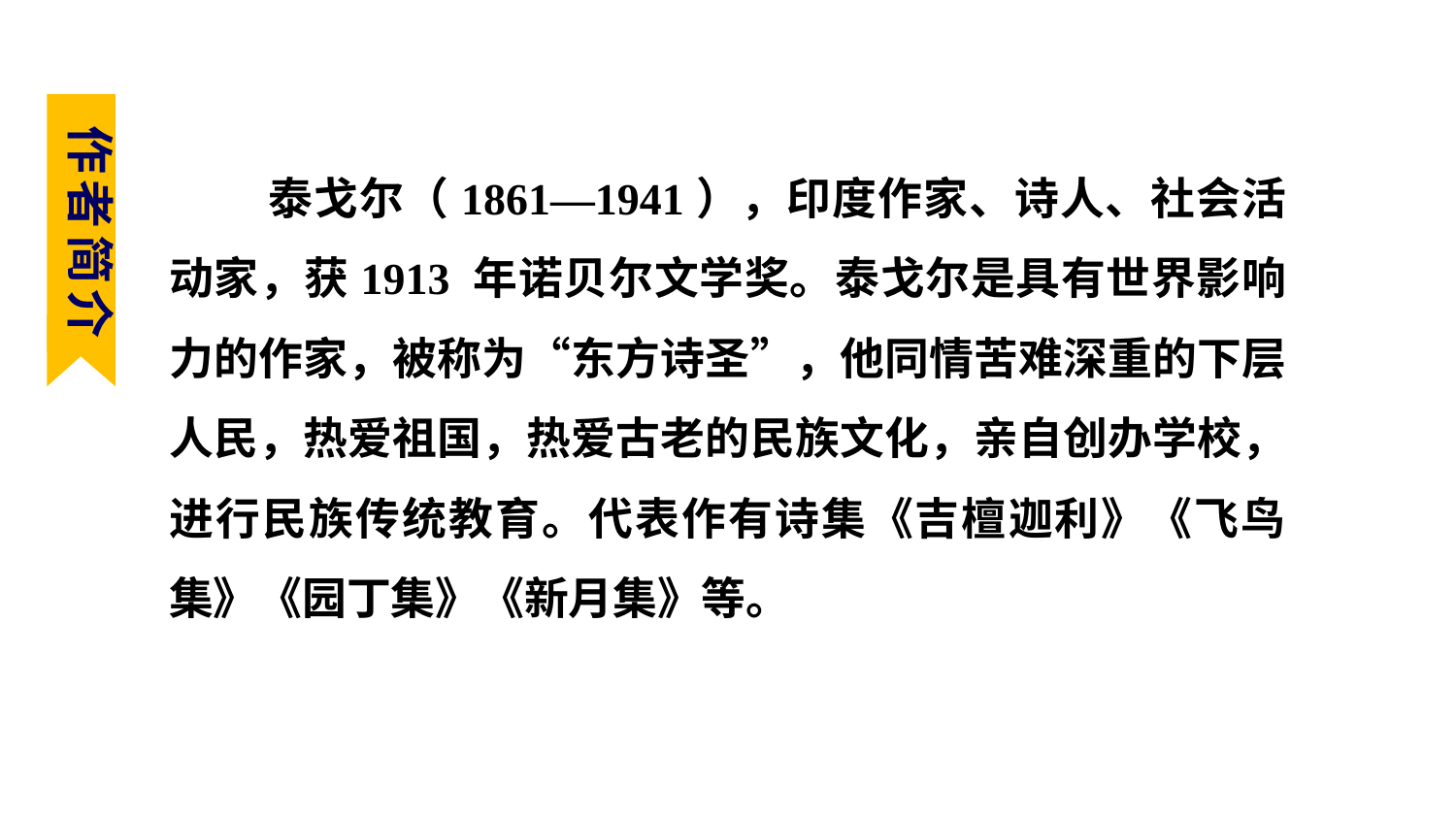

预习资料速查

作者简介
泰戈尔（1861—1941），印度作家、诗人、社会活动家，获1913 年诺贝尔文学奖。泰戈尔是具有世界影响力的作家，被称为“东方诗圣”，他同情苦难深重的下层人民，热爱祖国，热爱古老的民族文化，亲自创办学校，进行民族传统教育。代表作有诗集《吉檀迦利》《飞鸟集》《园丁集》《新月集》等。